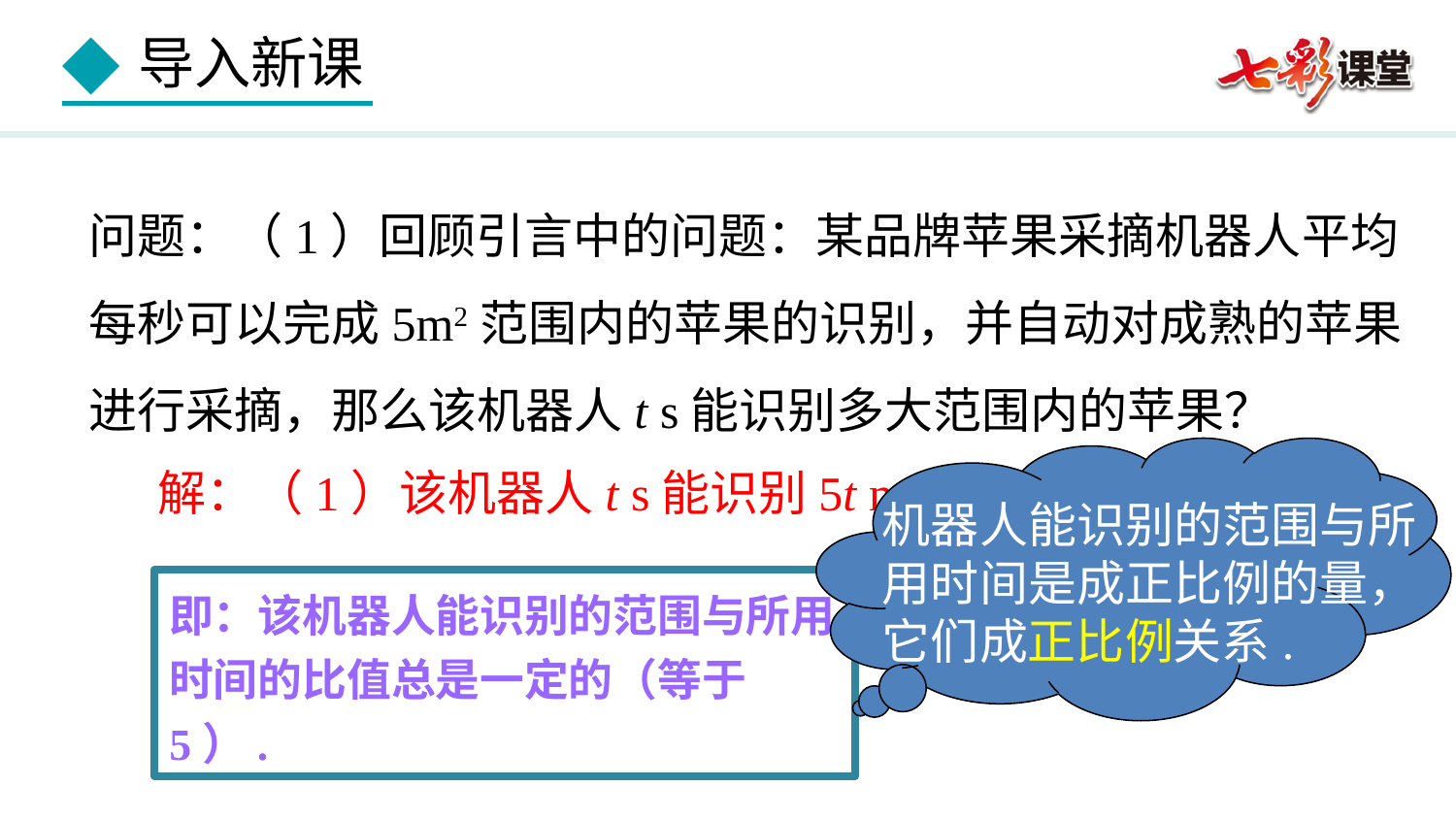

问题：（1）回顾引言中的问题：某品牌苹果采摘机器人平均每秒可以完成5m2范围内的苹果的识别，并自动对成熟的苹果进行采摘，那么该机器人t s能识别多大范围内的苹果？

机器人能识别的范围与所用时间是成正比例的量，它们成正比例关系.
解：（1）该机器人t s能识别5t m2范围内的苹果.
即：该机器人能识别的范围与所用时间的比值总是一定的（等于5）.